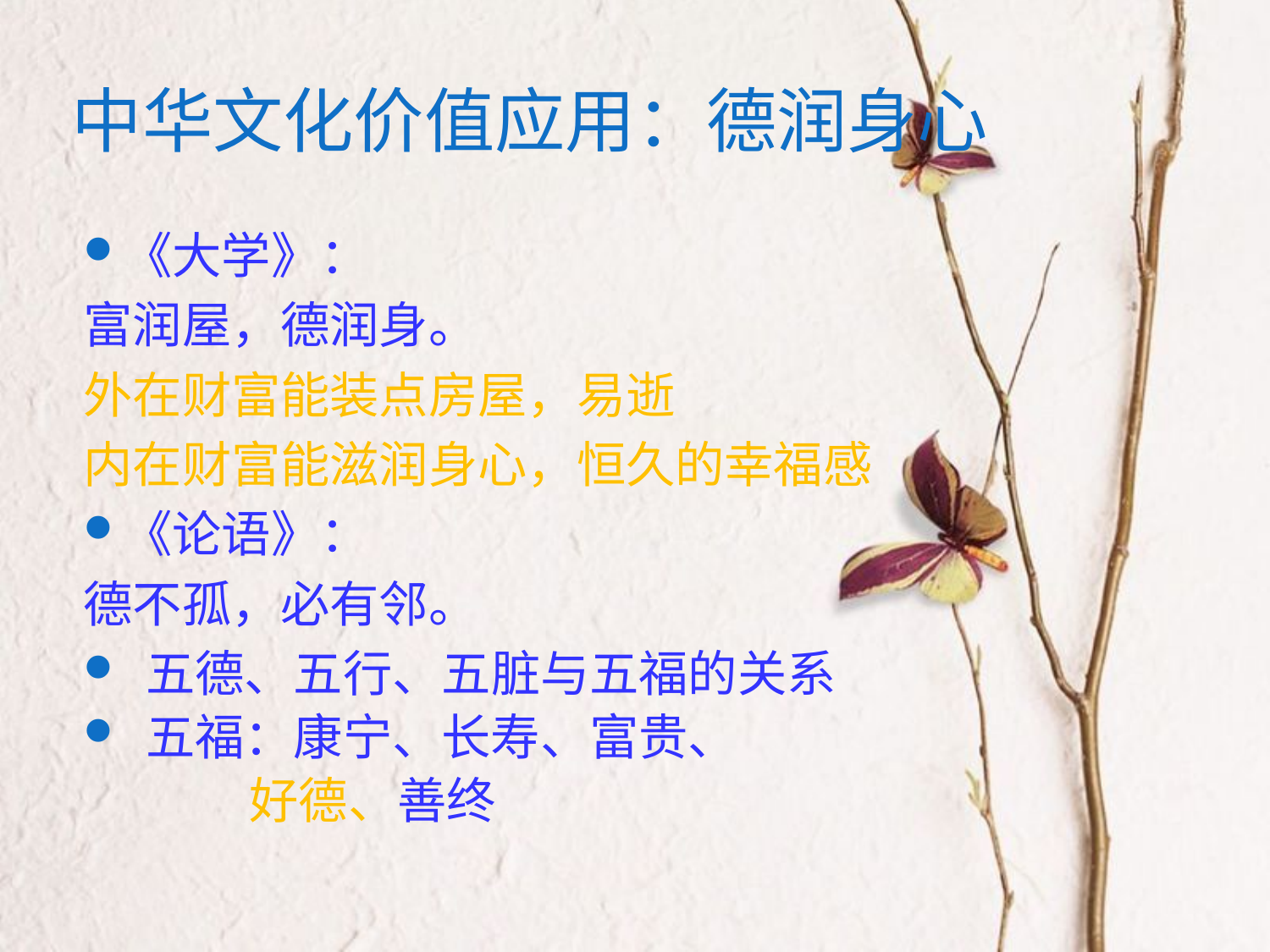

# 中华文化价值应用：德润身心
《大学》：
富润屋，德润身。
外在财富能装点房屋，易逝
内在财富能滋润身心，恒久的幸福感
《论语》：
德不孤，必有邻。
 五德、五行、五脏与五福的关系
 五福：康宁、长寿、富贵、
              好德、善终